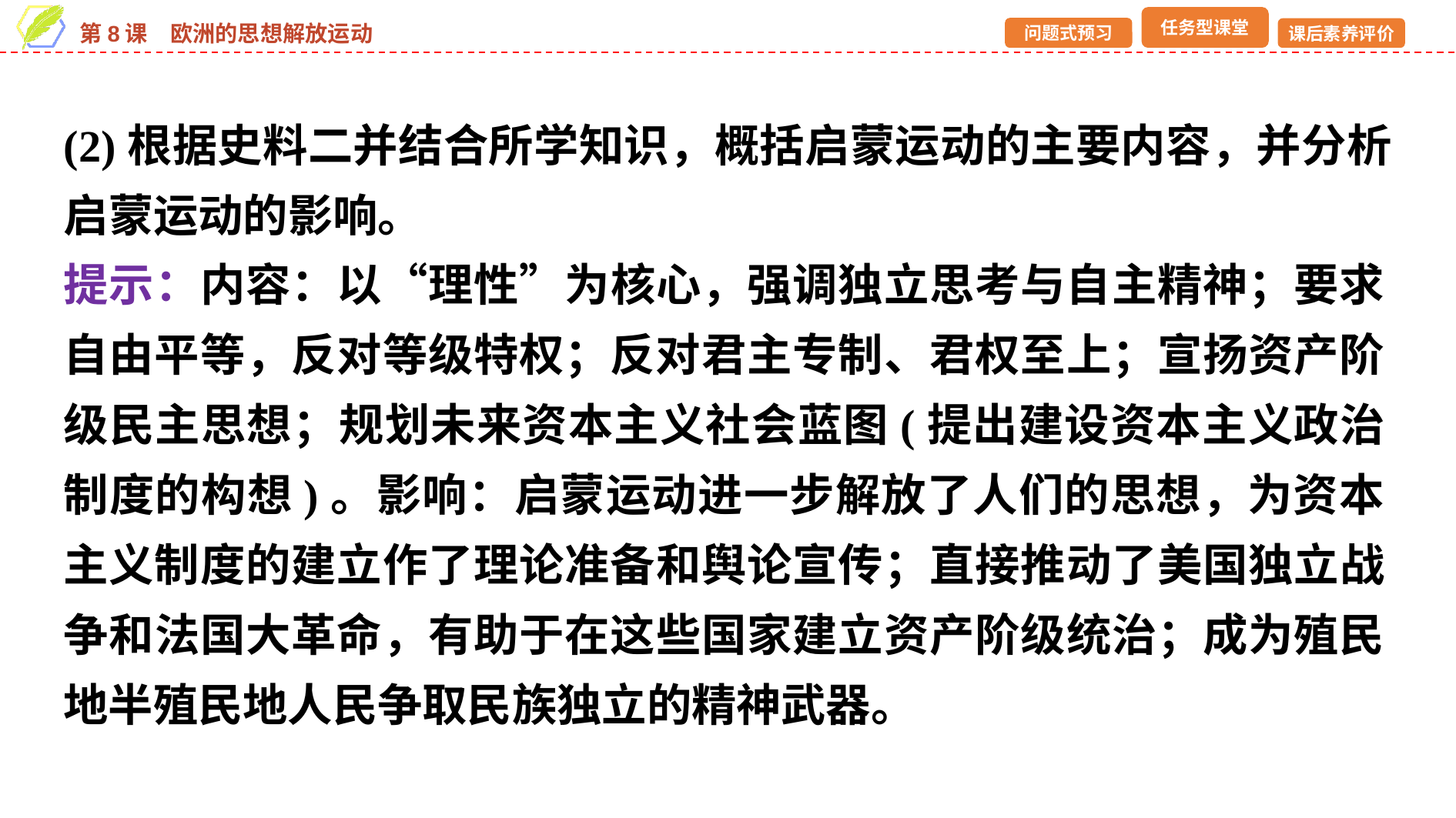

(2)根据史料二并结合所学知识，概括启蒙运动的主要内容，并分析启蒙运动的影响。
提示：内容：以“理性”为核心，强调独立思考与自主精神；要求自由平等，反对等级特权；反对君主专制、君权至上；宣扬资产阶级民主思想；规划未来资本主义社会蓝图(提出建设资本主义政治制度的构想)。影响：启蒙运动进一步解放了人们的思想，为资本主义制度的建立作了理论准备和舆论宣传；直接推动了美国独立战争和法国大革命，有助于在这些国家建立资产阶级统治；成为殖民地半殖民地人民争取民族独立的精神武器。